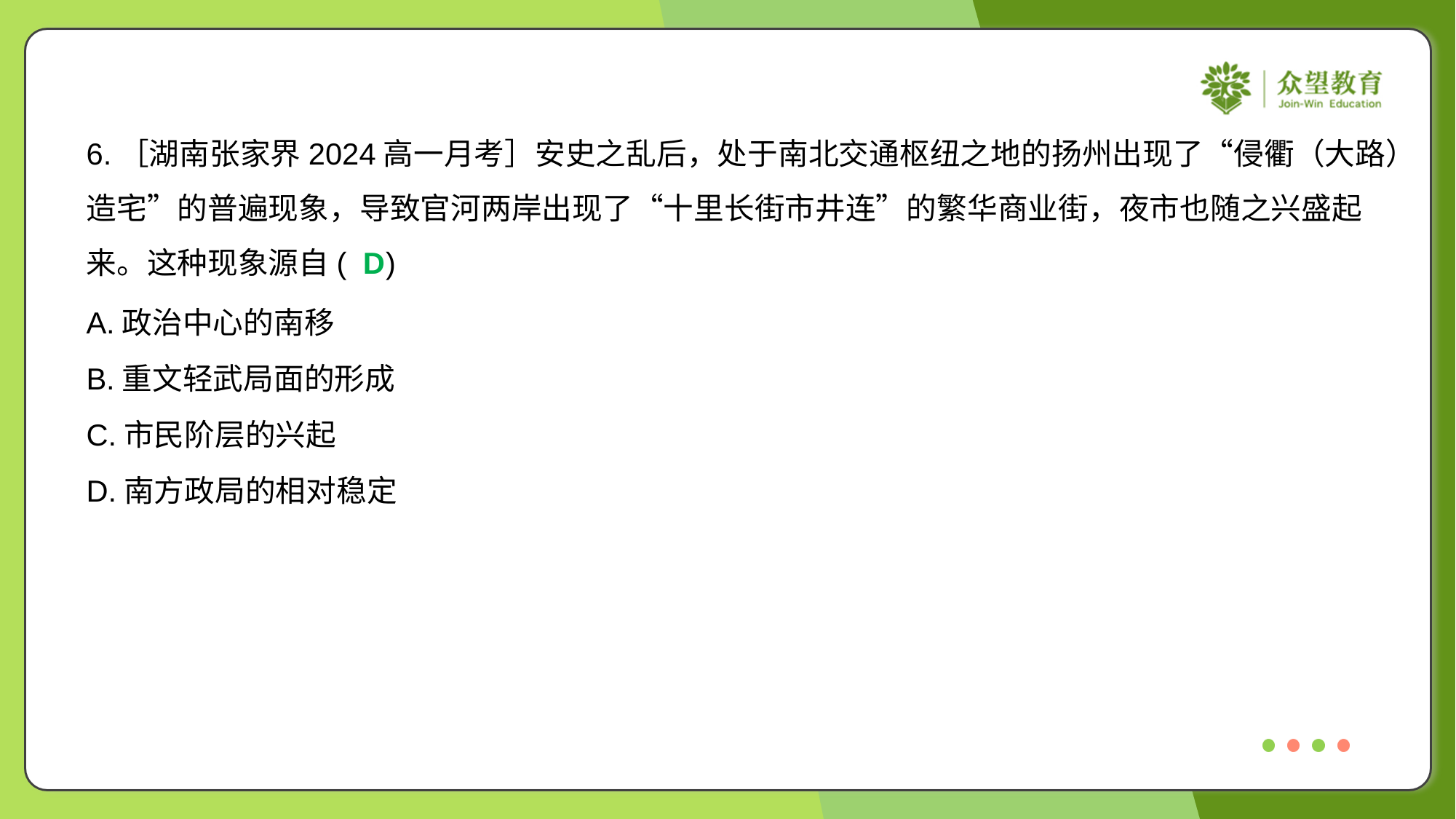

6.［湖南张家界2024高一月考］安史之乱后，处于南北交通枢纽之地的扬州出现了“侵衢（大路）
造宅”的普遍现象，导致官河两岸出现了“十里长街市井连”的繁华商业街，夜市也随之兴盛起
来。这种现象源自(     )
D
A.政治中心的南移
B.重文轻武局面的形成
C.市民阶层的兴起
D.南方政局的相对稳定